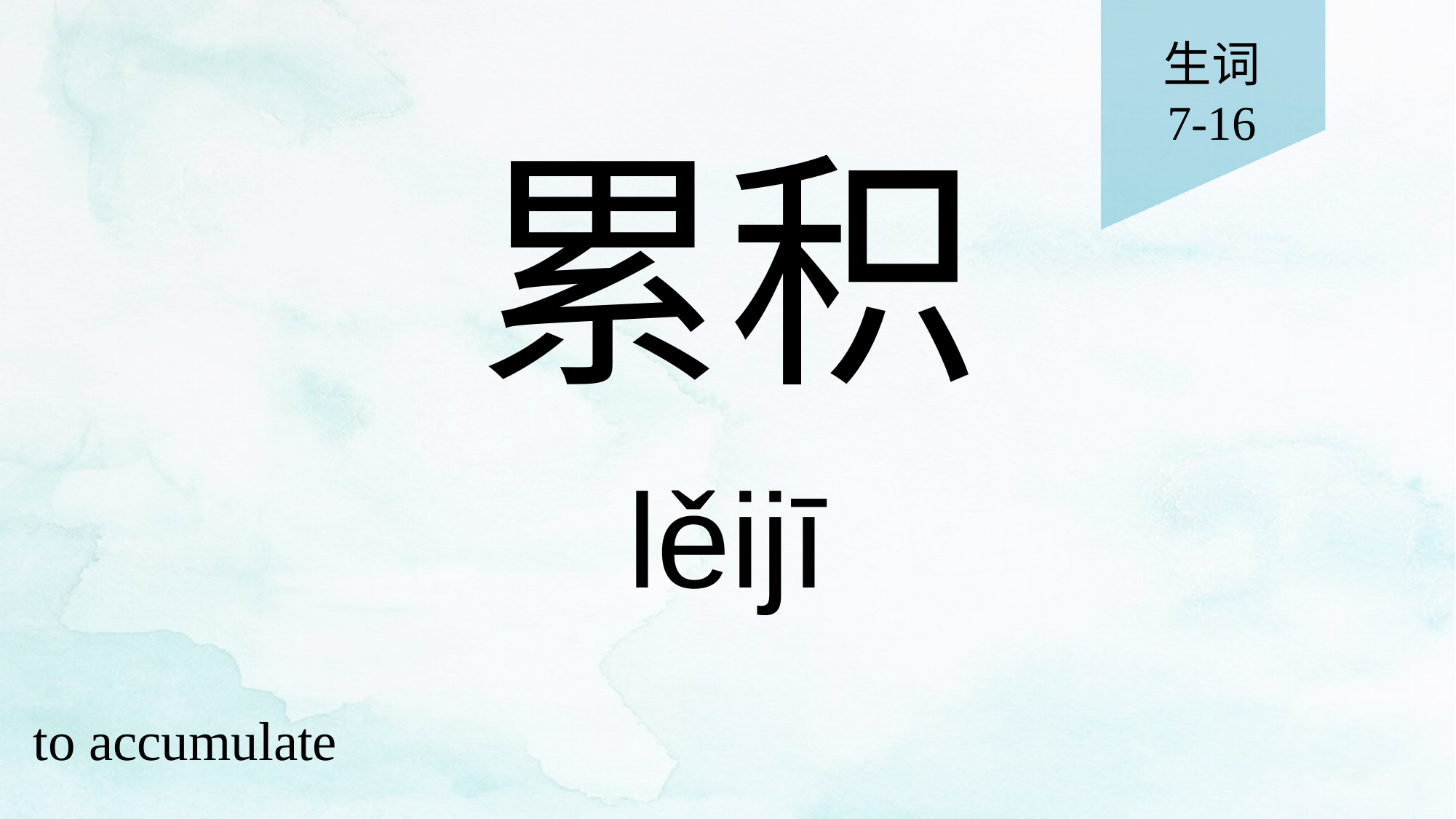

生词
7-16
# 累积
lěijī
to accumulate